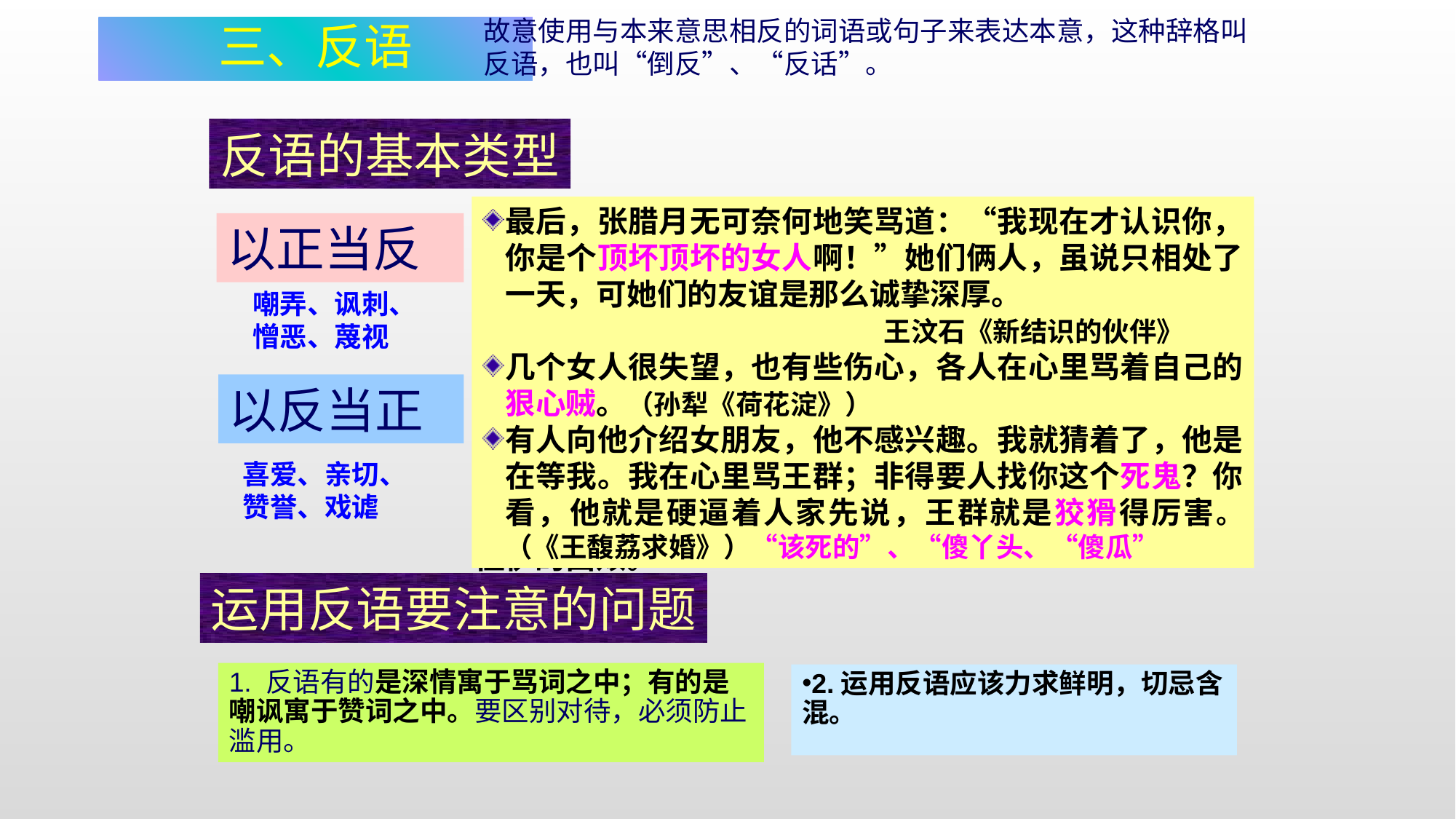

故意使用与本来意思相反的词语或句子来表达本意，这种辞格叫反语，也叫“倒反”、“反话”。
三、反语
反语的基本类型
有几个“慈祥的老板到菜场去搜集一些菜叶，用盐一浸，这就是他们难得的佳肴。　夏衍《包身工》
我告诉您了，根据报纸上官方介绍，他是天底下头等大好人，浑身上下毫无缺点，连肚脐眼都没了。                               宗福先《于无声处》
中国军人的屠戮妇婴的伟绩，八国联军的惩创学生的武功，不幸全被这几缕血痕抹杀了。鲁迅《记念刘和珍君》
酒店里的人大笑了，阿Q看见自己的勋业得到了赏识，便愈加兴高采烈起来，“和尚动得，我动不得”，他扭住伊的面颊。
最后，张腊月无可奈何地笑骂道：“我现在才认识你，你是个顶坏顶坏的女人啊！”她们俩人，虽说只相处了一天，可她们的友谊是那么诚挚深厚。
                                                         王汶石《新结识的伙伴》
几个女人很失望，也有些伤心，各人在心里骂着自己的狠心贼。（孙犁《荷花淀》）
有人向他介绍女朋友，他不感兴趣。我就猜着了，他是在等我。我在心里骂王群；非得要人找你这个死鬼？你看，他就是硬逼着人家先说，王群就是狡猾得厉害。（《王馥荔求婚》）“该死的”、“傻丫头、“傻瓜”
以正当反
嘲弄、讽刺、
憎恶、蔑视
以反当正
喜爱、亲切、
赞誉、戏谑
运用反语要注意的问题
1. 反语有的是深情寓于骂词之中；有的是嘲讽寓于赞词之中。要区别对待，必须防止滥用。
2.运用反语应该力求鲜明，切忌含混。